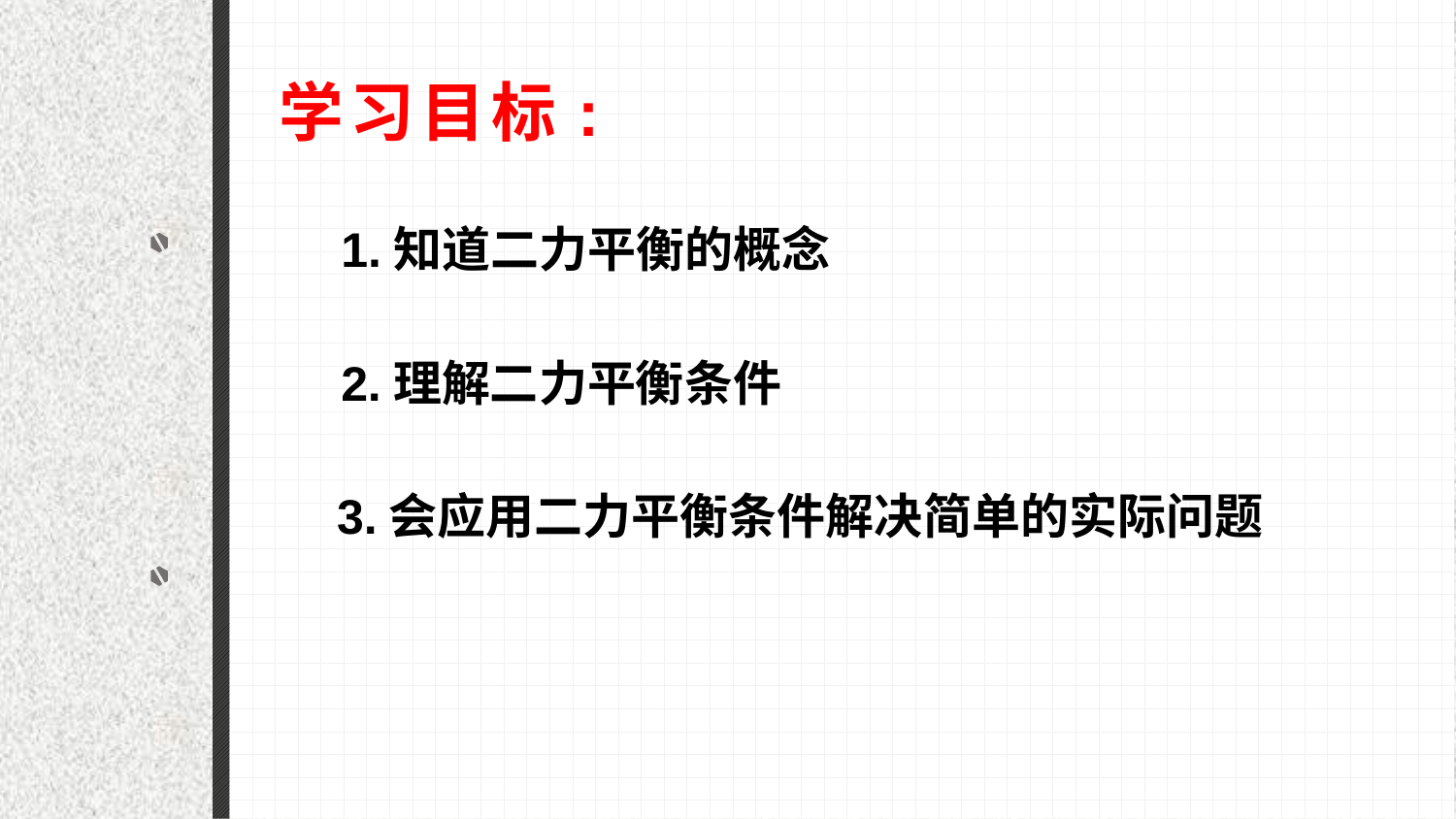

学习目标:
    1.知道二力平衡的概念

    2.理解二力平衡条件
    3.会应用二力平衡条件解决简单的实际问题